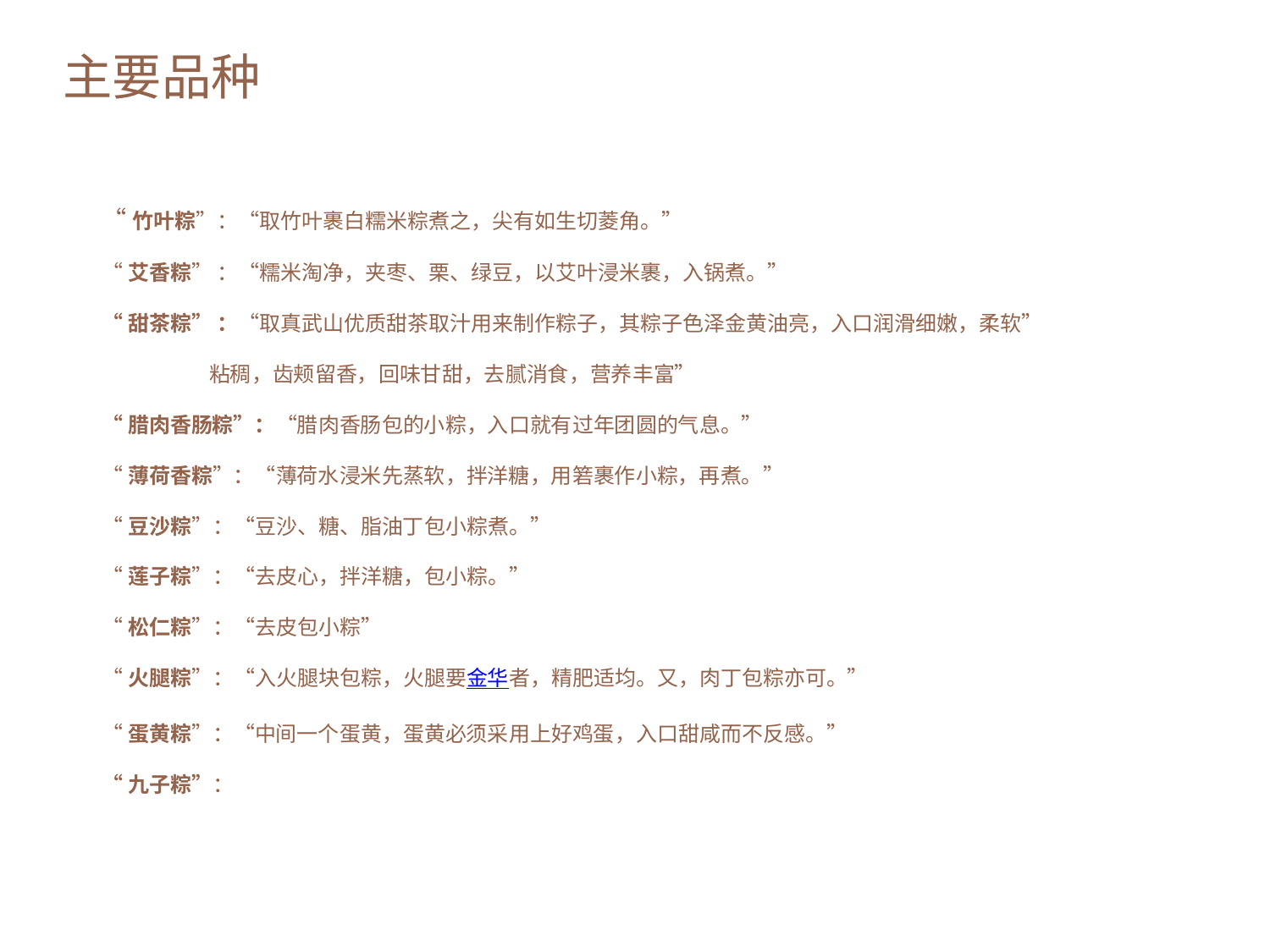

主要品种
“竹叶粽”：“取竹叶裹白糯米粽煮之，尖有如生切菱角。”

“艾香粽” ：“糯米淘净，夹枣、栗、绿豆，以艾叶浸米裹，入锅煮。”

“甜茶粽” ：“取真武山优质甜茶取汁用来制作粽子，其粽子色泽金黄油亮，入口润滑细嫩，柔软”

                      粘稠，齿颊留香，回味甘甜，去腻消食，营养丰富”

“腊肉香肠粽”：“腊肉香肠包的小粽，入口就有过年团圆的气息。”

“薄荷香粽”：“薄荷水浸米先蒸软，拌洋糖，用箬裹作小粽，再煮。”

“豆沙粽”：“豆沙、糖、脂油丁包小粽煮。”

“莲子粽”：“去皮心，拌洋糖，包小粽。”

“松仁粽”：“去皮包小粽”

“火腿粽”：“入火腿块包粽，火腿要金华者，精肥适均。又，肉丁包粽亦可。”

“蛋黄粽”：“中间一个蛋黄，蛋黄必须采用上好鸡蛋，入口甜咸而不反感。”

“九子粽”：

点击添加文本
点击添加文本
点击添加文本
点击添加文本